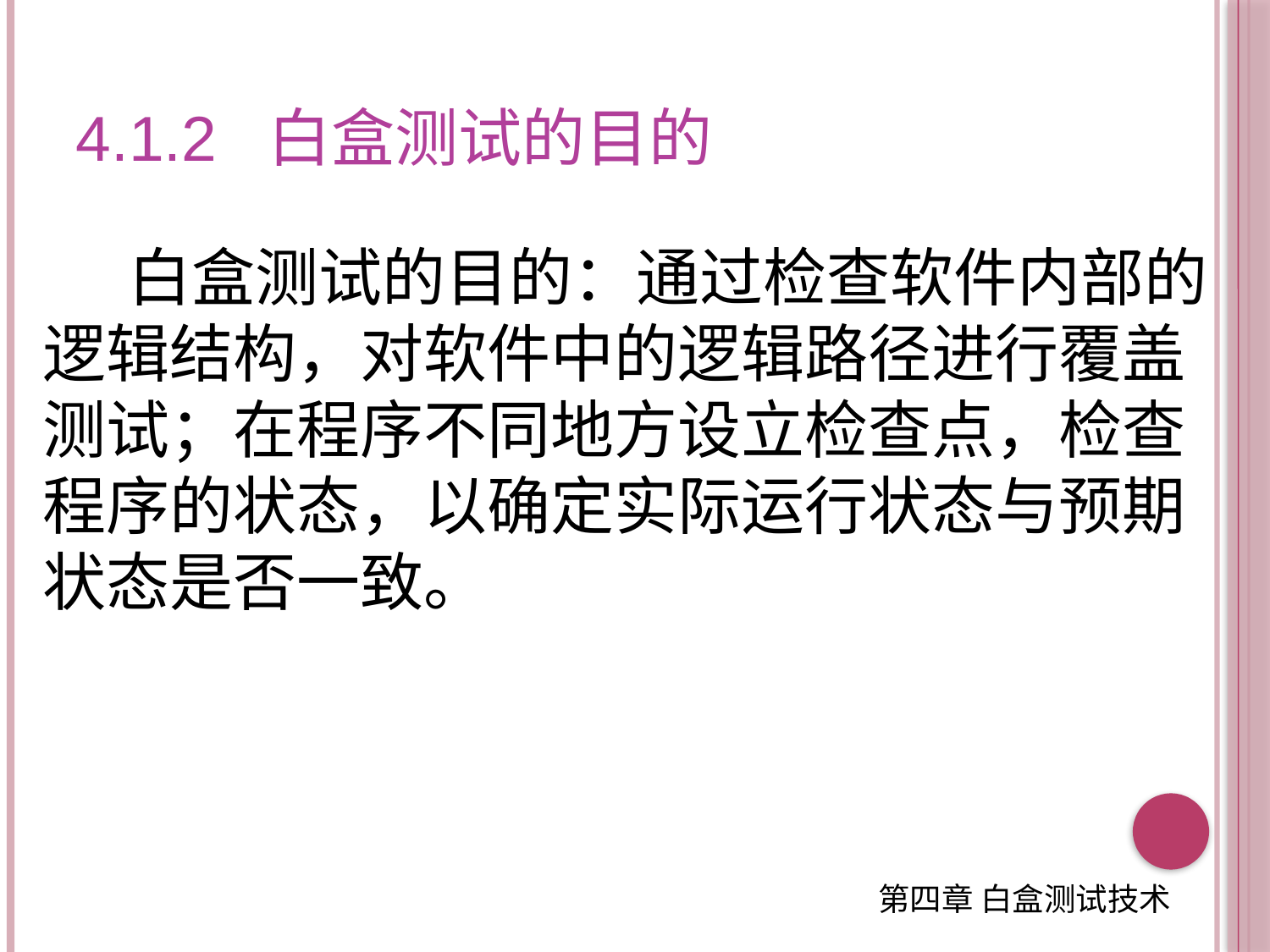

4.1.2  白盒测试的目的
     白盒测试的目的：通过检查软件内部的逻辑结构，对软件中的逻辑路径进行覆盖测试；在程序不同地方设立检查点，检查程序的状态，以确定实际运行状态与预期状态是否一致。